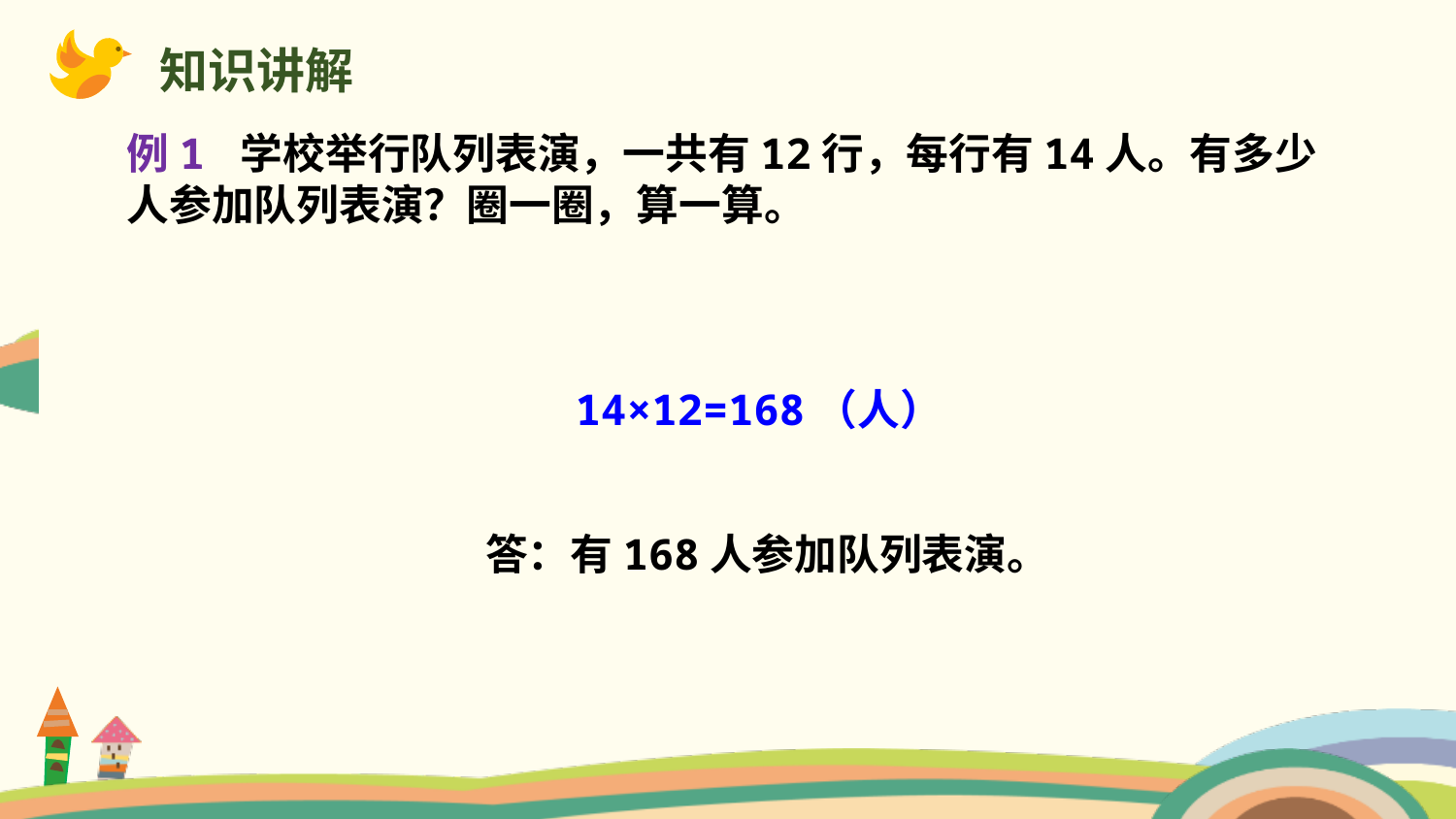

知识讲解
例1 学校举行队列表演，一共有12行，每行有14人。有多少人参加队列表演？圈一圈，算一算。
14×12=168（人）
答：有168人参加队列表演。